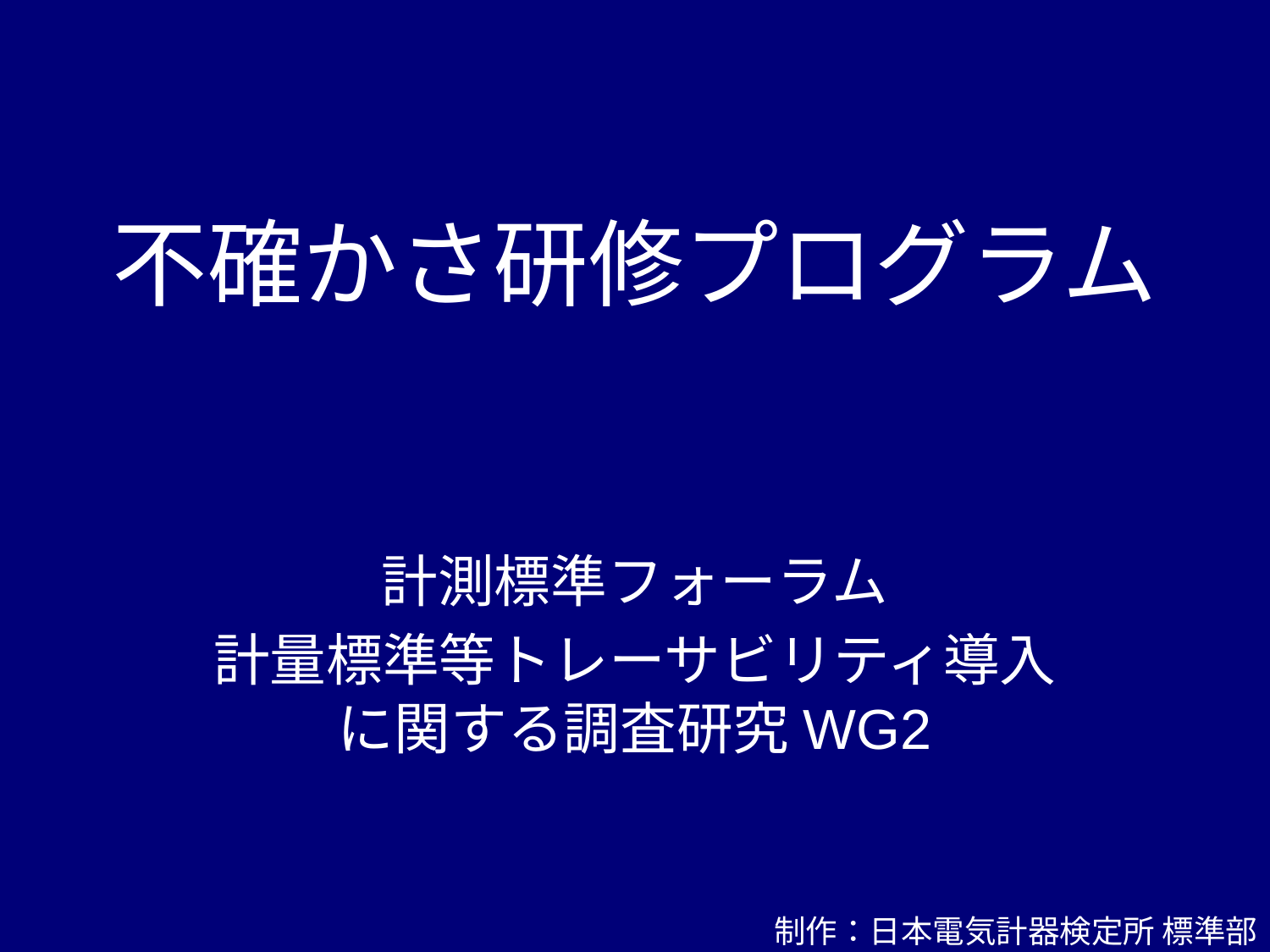

# 不確かさ研修プログラム
計測標準フォーラム
計量標準等トレーサビリティ導入に関する調査研究WG2
制作：日本電気計器検定所 標準部